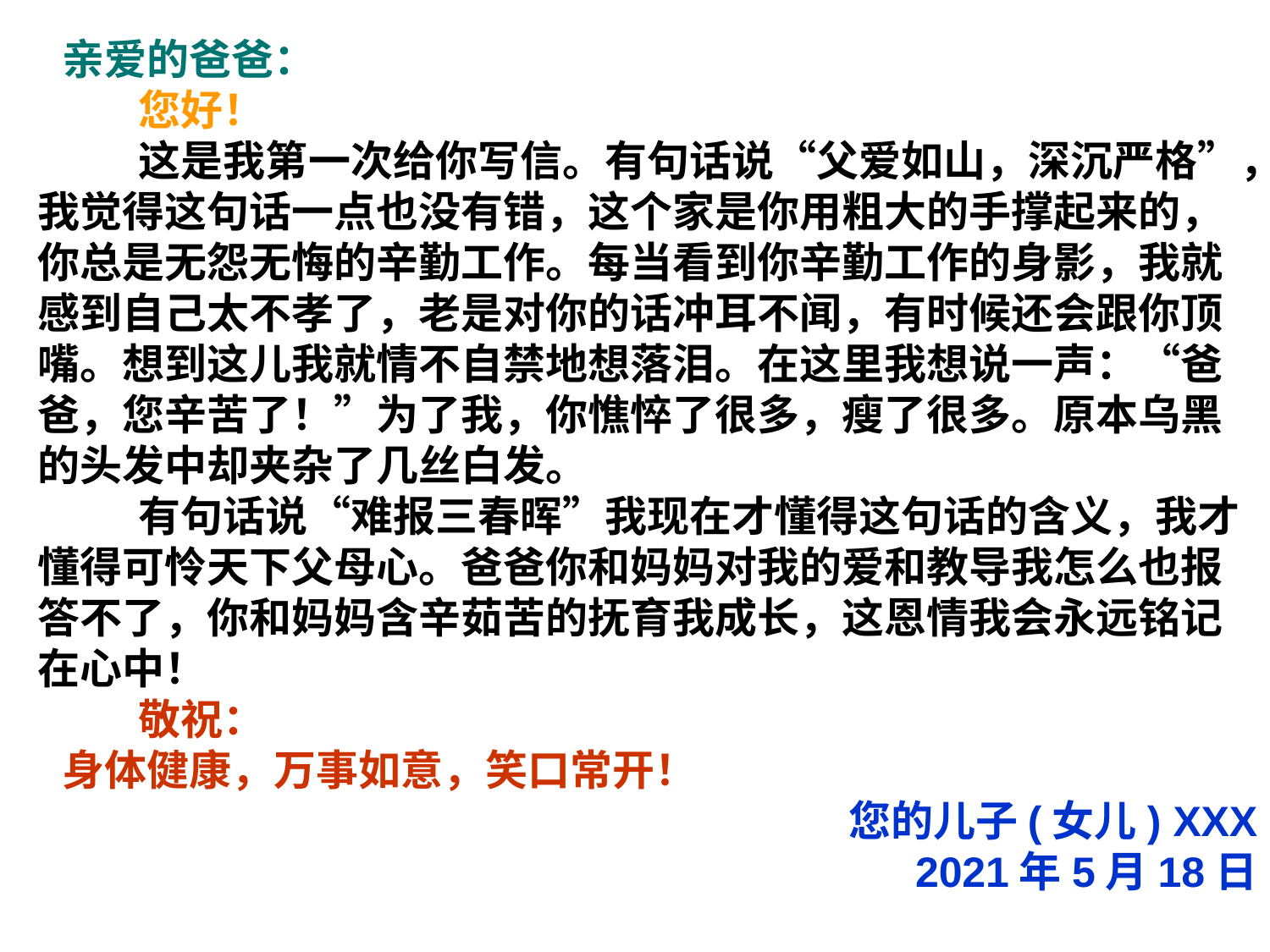

亲爱的爸爸：
       您好！
       这是我第一次给你写信。有句话说“父爱如山，深沉严格”，我觉得这句话一点也没有错，这个家是你用粗大的手撑起来的，你总是无怨无悔的辛勤工作。每当看到你辛勤工作的身影，我就感到自己太不孝了，老是对你的话冲耳不闻，有时候还会跟你顶嘴。想到这儿我就情不自禁地想落泪。在这里我想说一声：“爸爸，您辛苦了！”为了我，你憔悴了很多，瘦了很多。原本乌黑的头发中却夹杂了几丝白发。
       有句话说“难报三春晖”我现在才懂得这句话的含义，我才懂得可怜天下父母心。爸爸你和妈妈对我的爱和教导我怎么也报答不了，你和妈妈含辛茹苦的抚育我成长，这恩情我会永远铭记在心中！
       敬祝：
身体健康，万事如意，笑口常开！
您的儿子(女儿) XXX
2021年5月18日